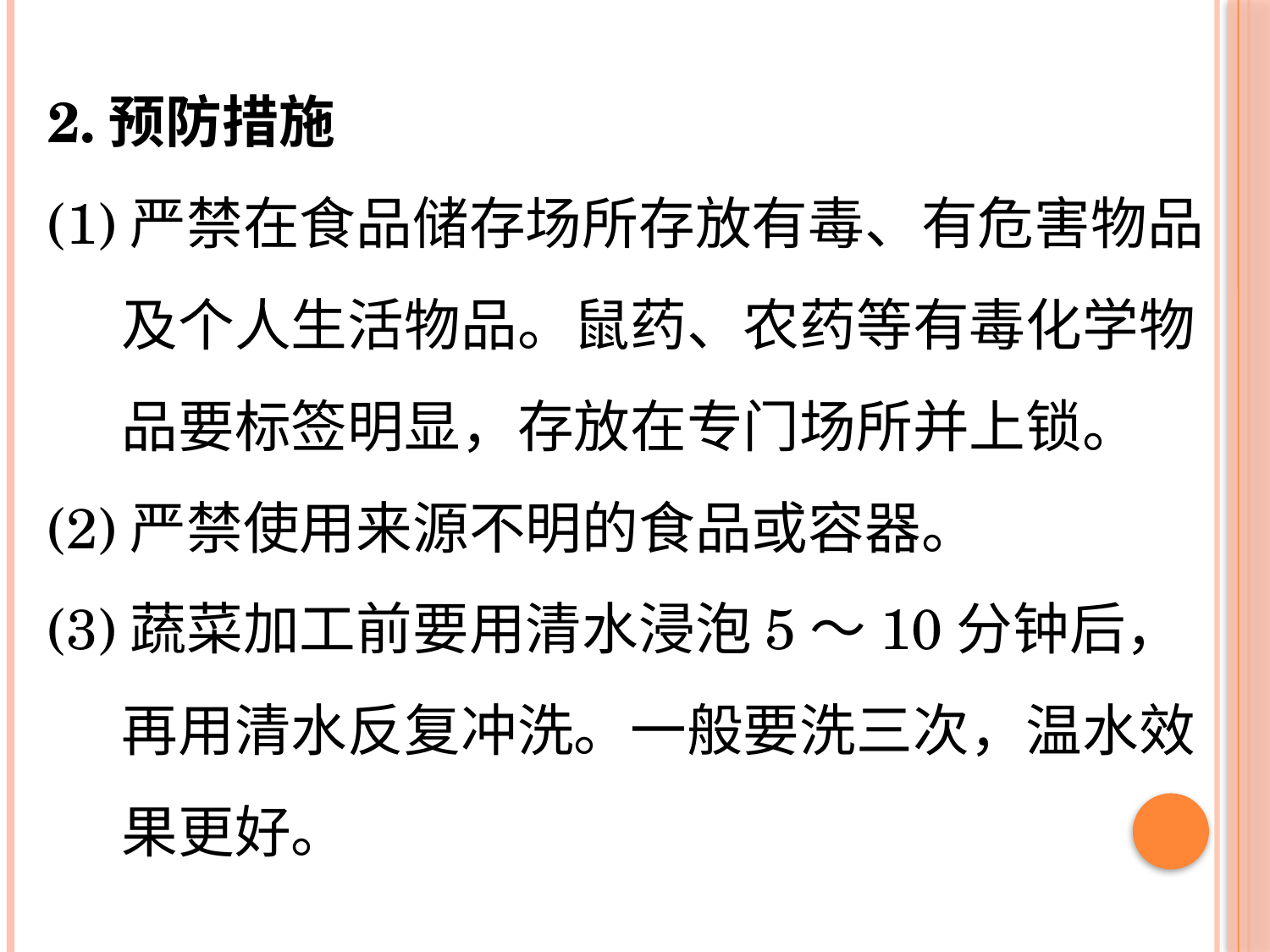

2.预防措施
(1)严禁在食品储存场所存放有毒、有危害物品及个人生活物品。鼠药、农药等有毒化学物品要标签明显，存放在专门场所并上锁。
(2)严禁使用来源不明的食品或容器。
(3)蔬菜加工前要用清水浸泡5～10分钟后，再用清水反复冲洗。一般要洗三次，温水效果更好。